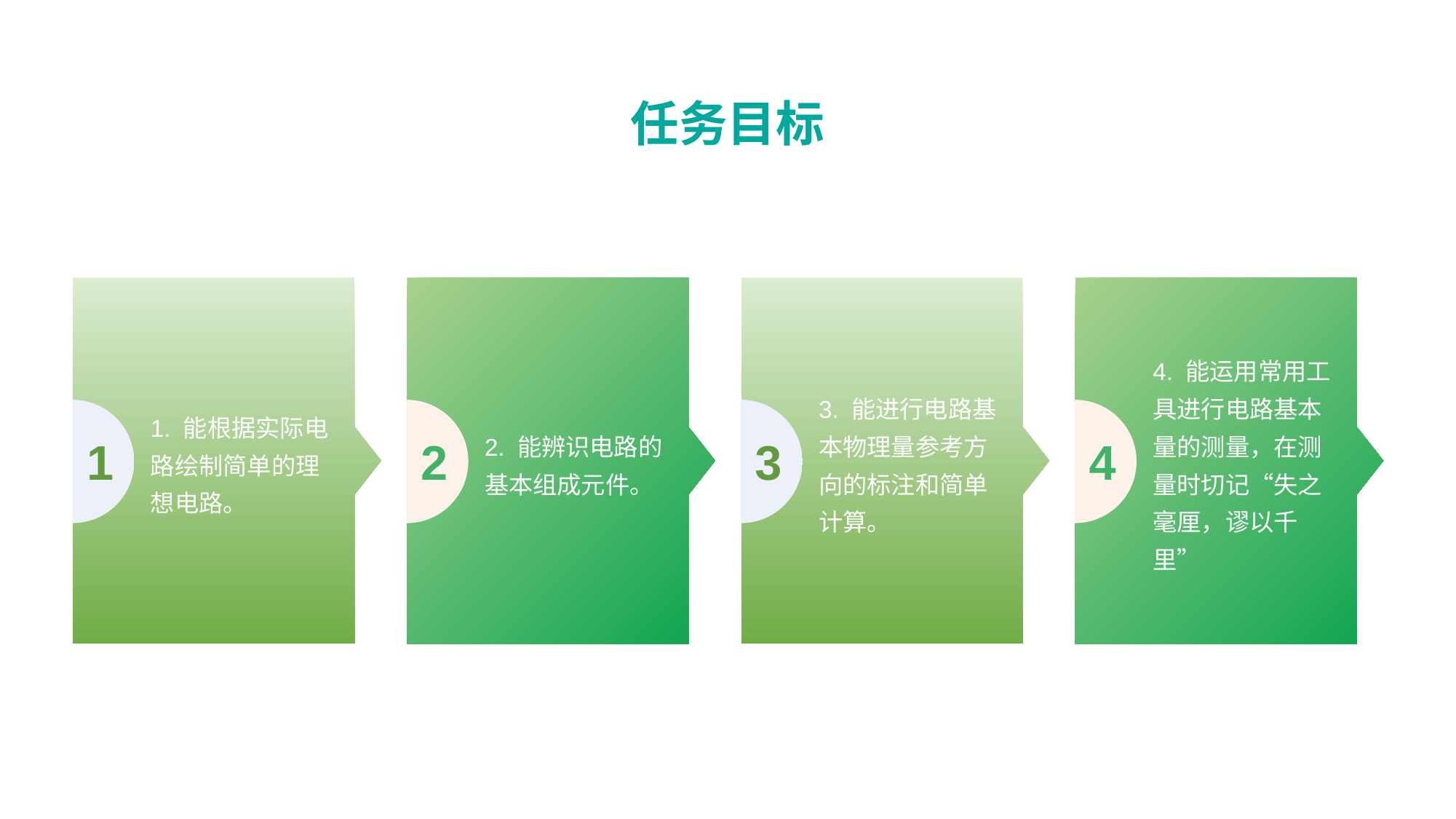

# 任务目标
1. 能根据实际电路绘制简单的理想电路。
2. 能辨识电路的基本组成元件。
3. 能进行电路基本物理量参考方向的标注和简单计算。
4. 能运用常用工具进行电路基本量的测量，在测量时切记“失之毫厘，谬以千里”
1
2
3
4